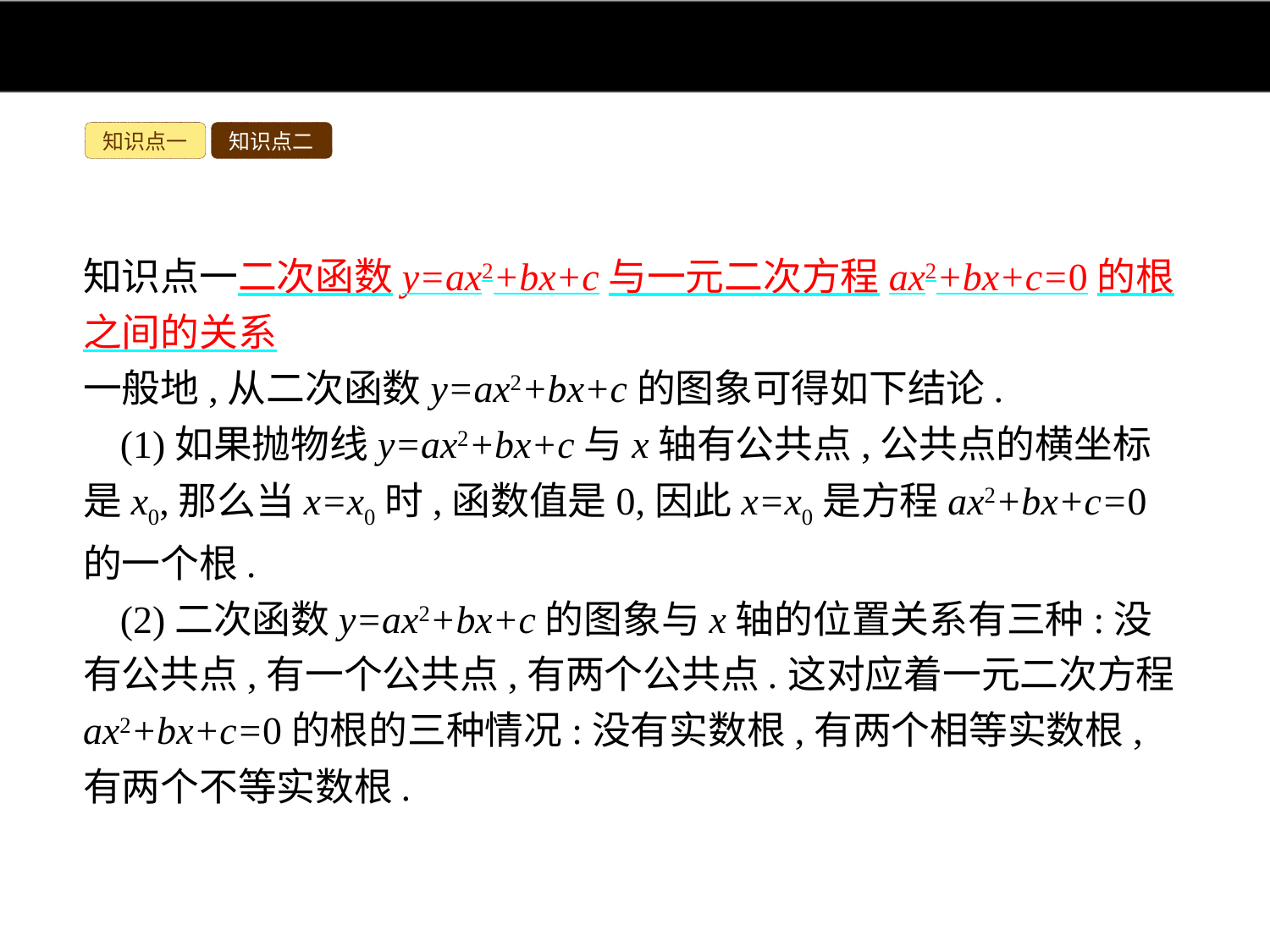

知识点一
知识点二
知识点一二次函数y=ax2+bx+c与一元二次方程ax2+bx+c=0的根之间的关系
一般地,从二次函数y=ax2+bx+c的图象可得如下结论.
(1)如果抛物线y=ax2+bx+c与x轴有公共点,公共点的横坐标是x0,那么当x=x0时,函数值是0,因此x=x0是方程ax2+bx+c=0的一个根.
(2)二次函数y=ax2+bx+c的图象与x轴的位置关系有三种:没有公共点,有一个公共点,有两个公共点.这对应着一元二次方程ax2+bx+c=0的根的三种情况:没有实数根,有两个相等实数根,有两个不等实数根.